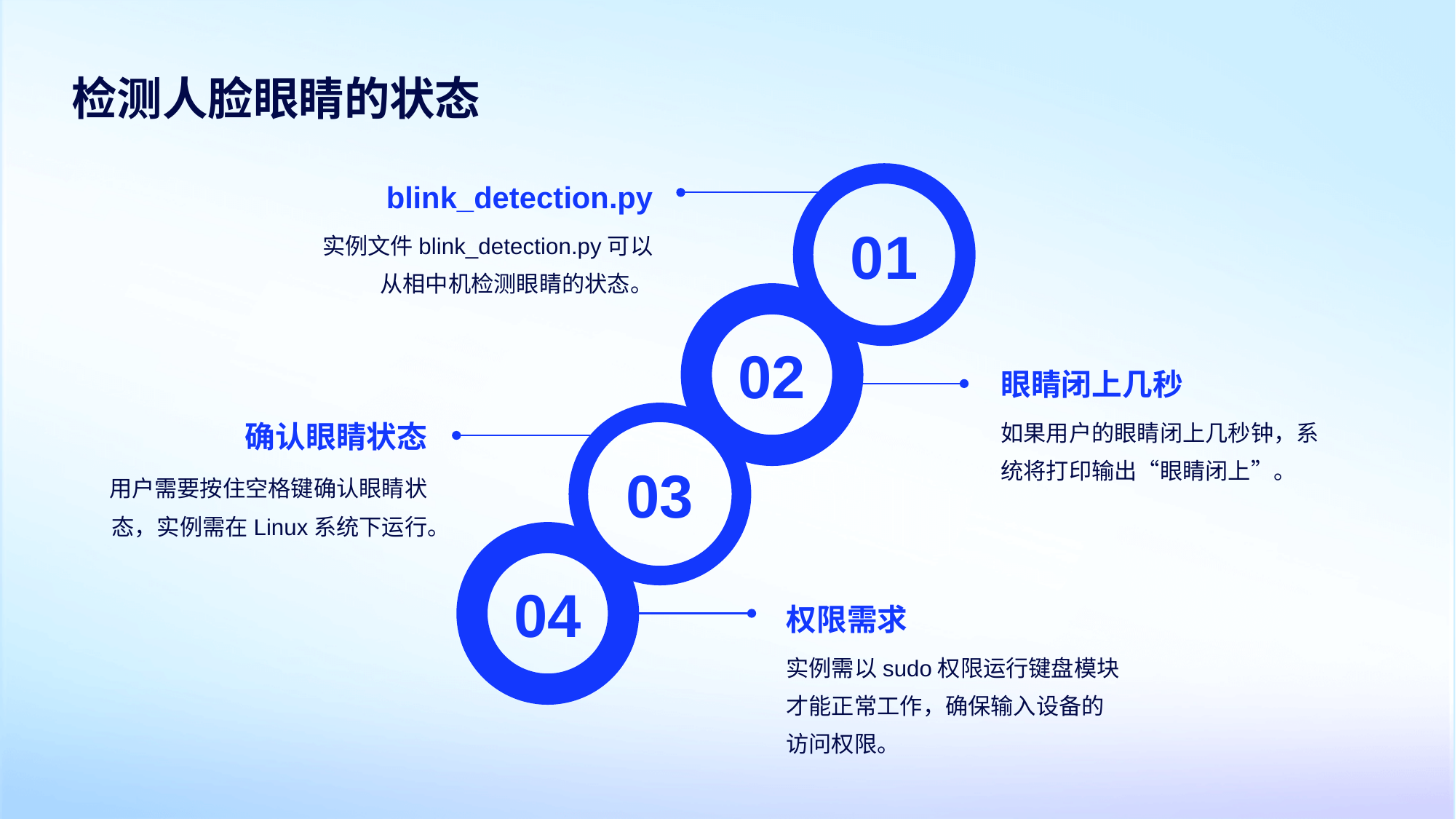

检测人脸眼睛的状态
blink_detection.py

01
实例文件blink_detection.py可以从相中机检测眼睛的状态。

02
眼睛闭上几秒

如果用户的眼睛闭上几秒钟，系统将打印输出“眼睛闭上”。
确认眼睛状态
03
用户需要按住空格键确认眼睛状态，实例需在Linux系统下运行。

04
权限需求
实例需以sudo权限运行键盘模块才能正常工作，确保输入设备的访问权限。